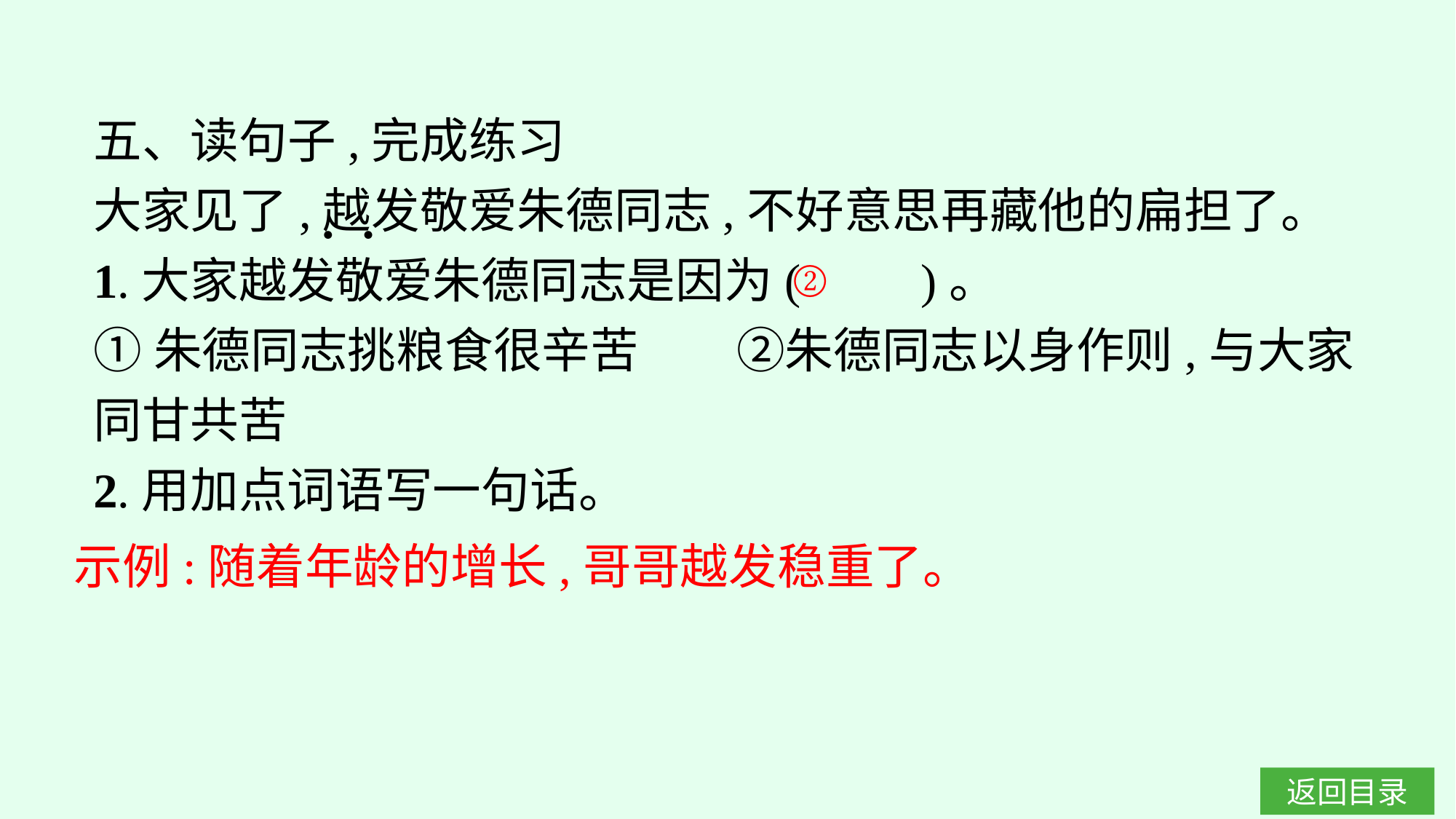

五、读句子,完成练习
大家见了,越发敬爱朱德同志,不好意思再藏他的扁担了。
1.大家越发敬爱朱德同志是因为(　　)。
①朱德同志挑粮食很辛苦　　②朱德同志以身作则,与大家同甘共苦
2.用加点词语写一句话。
·   ·
②
示例:随着年龄的增长,哥哥越发稳重了。